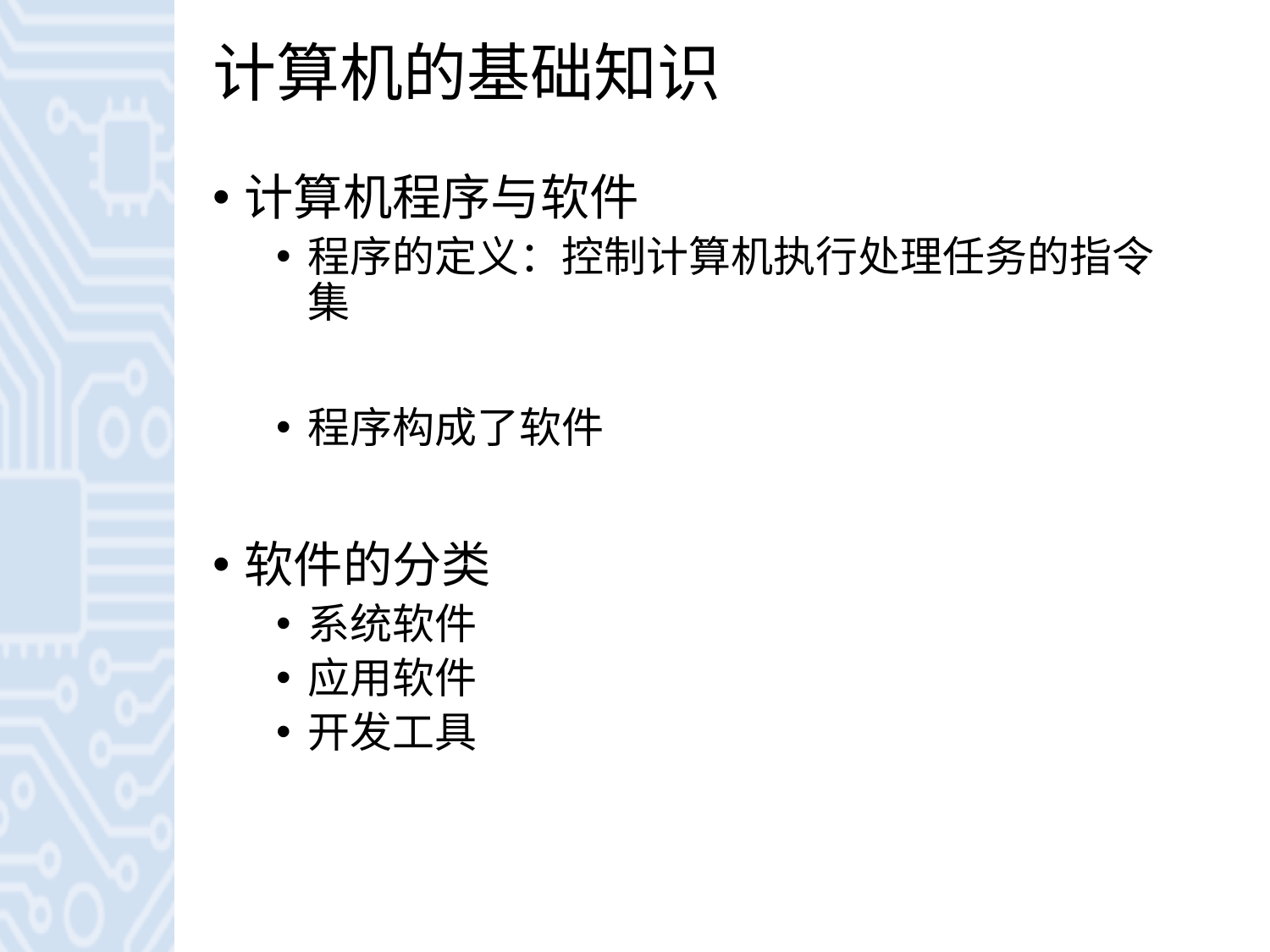

# 计算机的基础知识
计算机程序与软件
程序的定义：控制计算机执行处理任务的指令集

程序构成了软件

软件的分类
系统软件
应用软件
开发工具